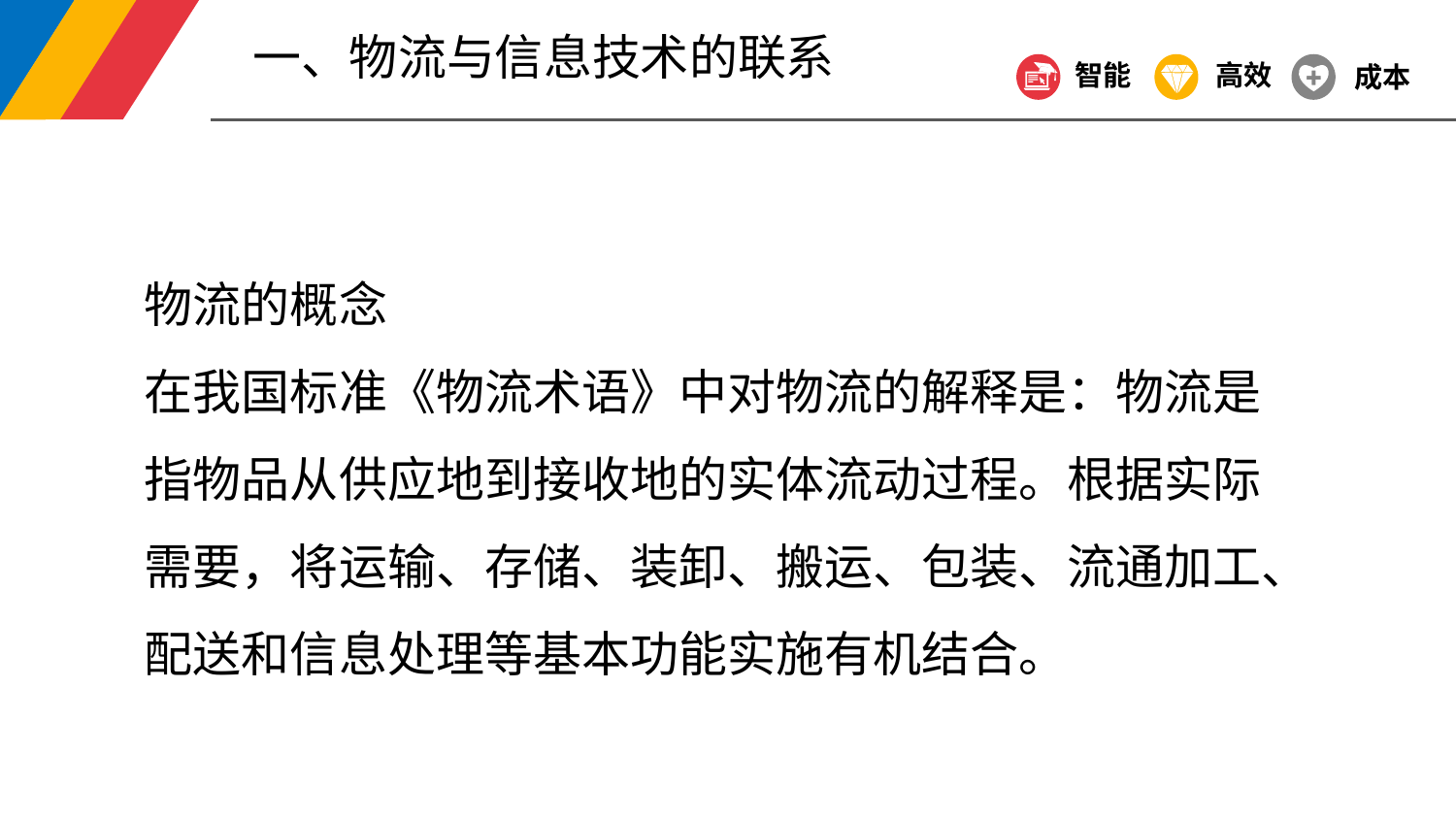

一、物流与信息技术的联系
智能
高效
成本
物流的概念
在我国标准《物流术语》中对物流的解释是：物流是指物品从供应地到接收地的实体流动过程。根据实际需要，将运输、存储、装卸、搬运、包装、流通加工、配送和信息处理等基本功能实施有机结合。